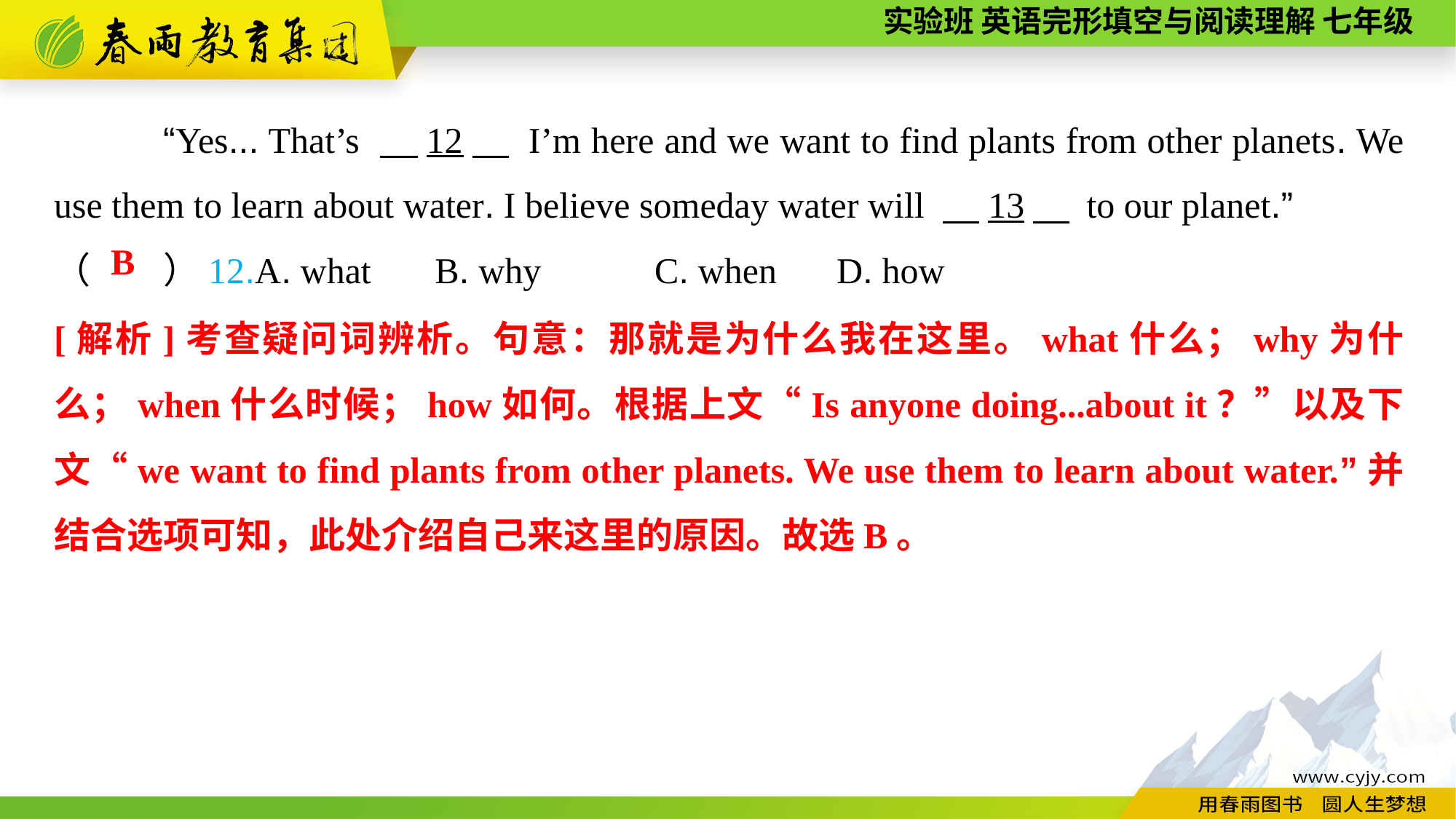

“Yes... That’s 　12　 I’m here and we want to find plants from other planets. We use them to learn about water. I believe someday water will 　13　 to our planet.”
（　　）12.A. what       B. why	      C. when	  D. how
B
[解析]考查疑问词辨析。句意：那就是为什么我在这里。what什么；why为什么；when什么时候；how如何。根据上文“Is anyone doing...about it？”以及下文“we want to find plants from other planets. We use them to learn about water.”并结合选项可知，此处介绍自己来这里的原因。故选B。